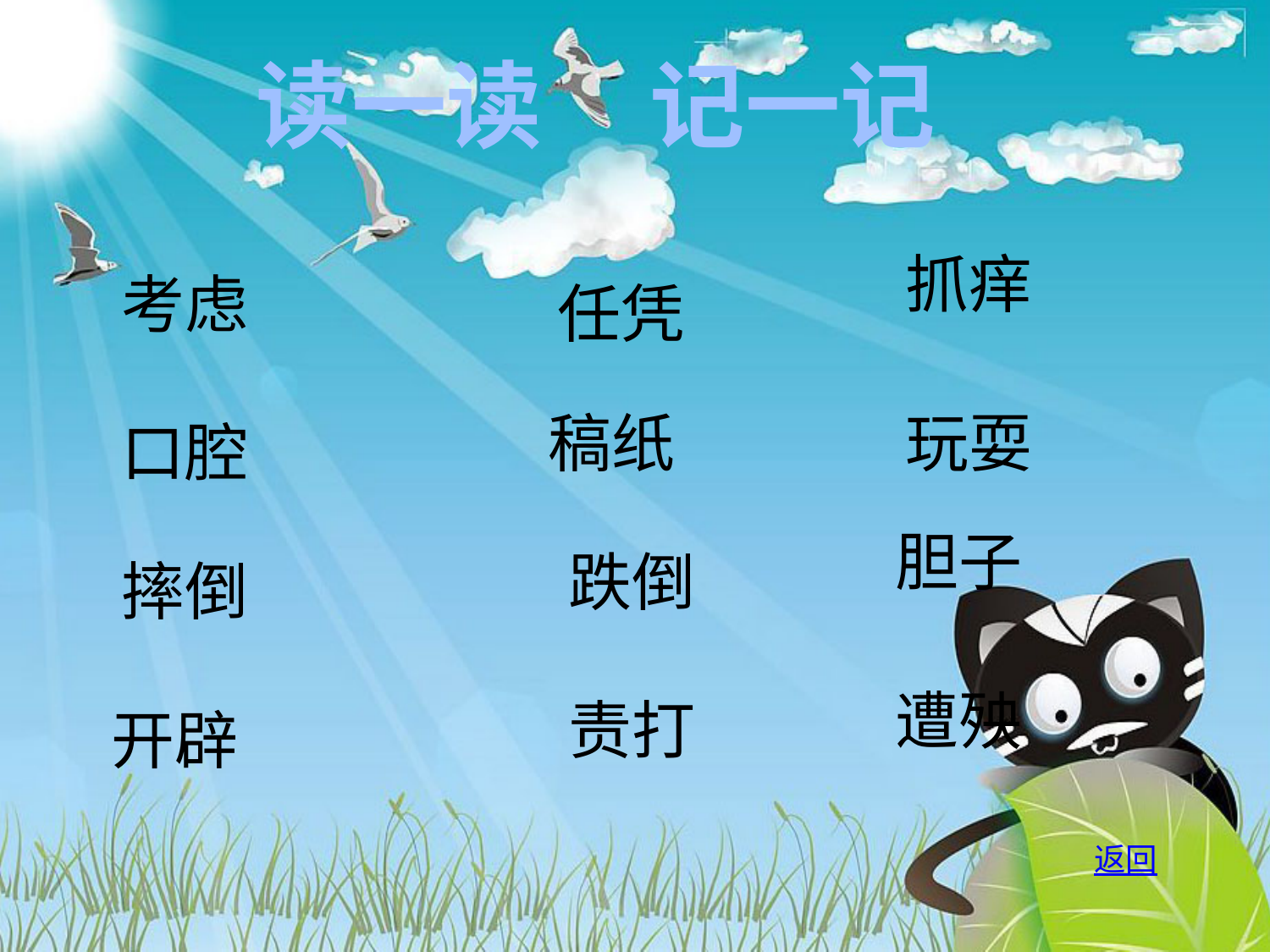

读一读     记一记
抓痒
考虑
   任凭
稿纸
玩耍
口腔
胆子
跌倒
摔倒
遭殃
责打
开辟
返回